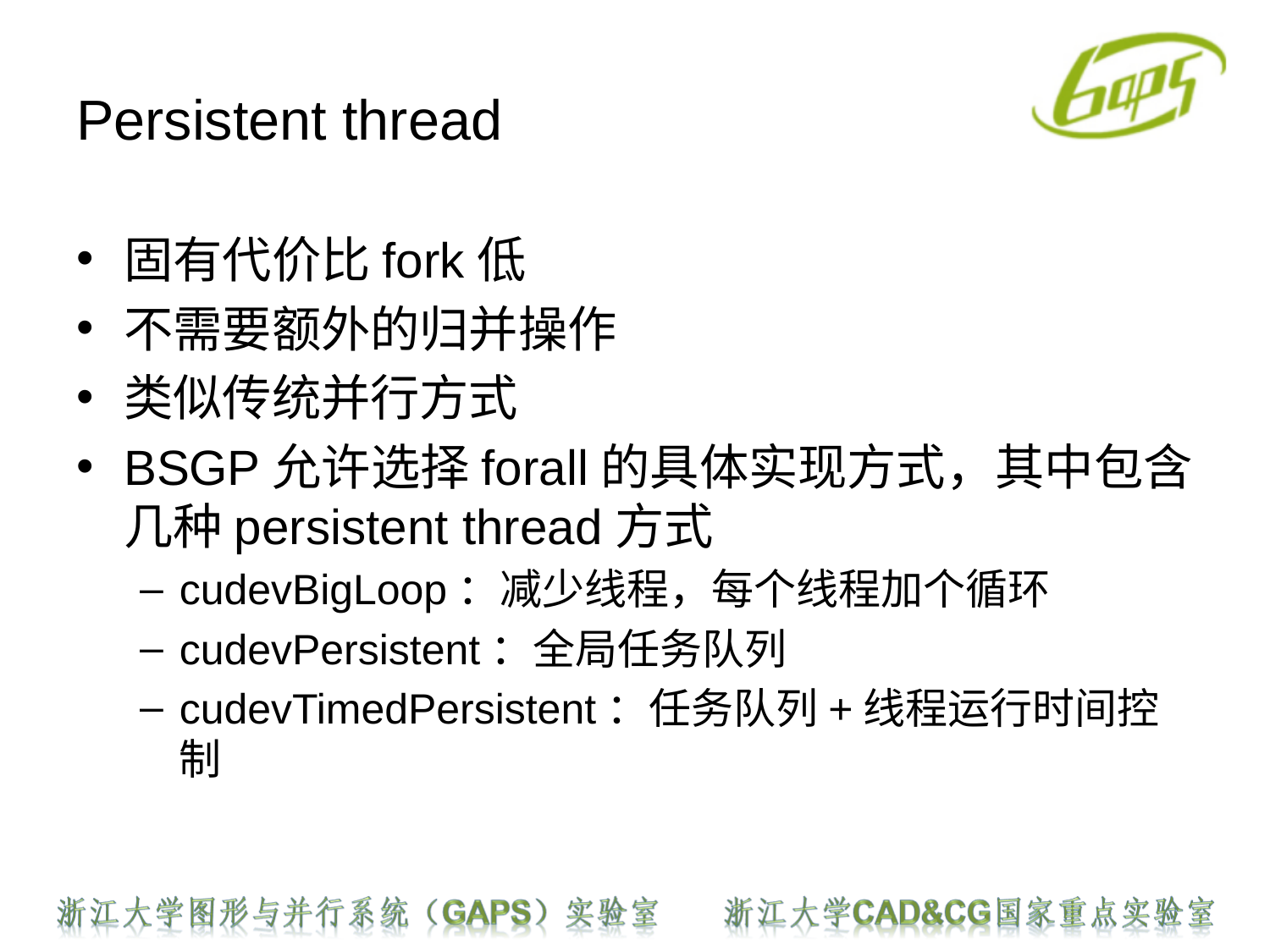

# Persistent thread
固有代价比fork低
不需要额外的归并操作
类似传统并行方式
BSGP允许选择forall的具体实现方式，其中包含几种persistent thread方式
cudevBigLoop：减少线程，每个线程加个循环
cudevPersistent：全局任务队列
cudevTimedPersistent：任务队列+线程运行时间控制